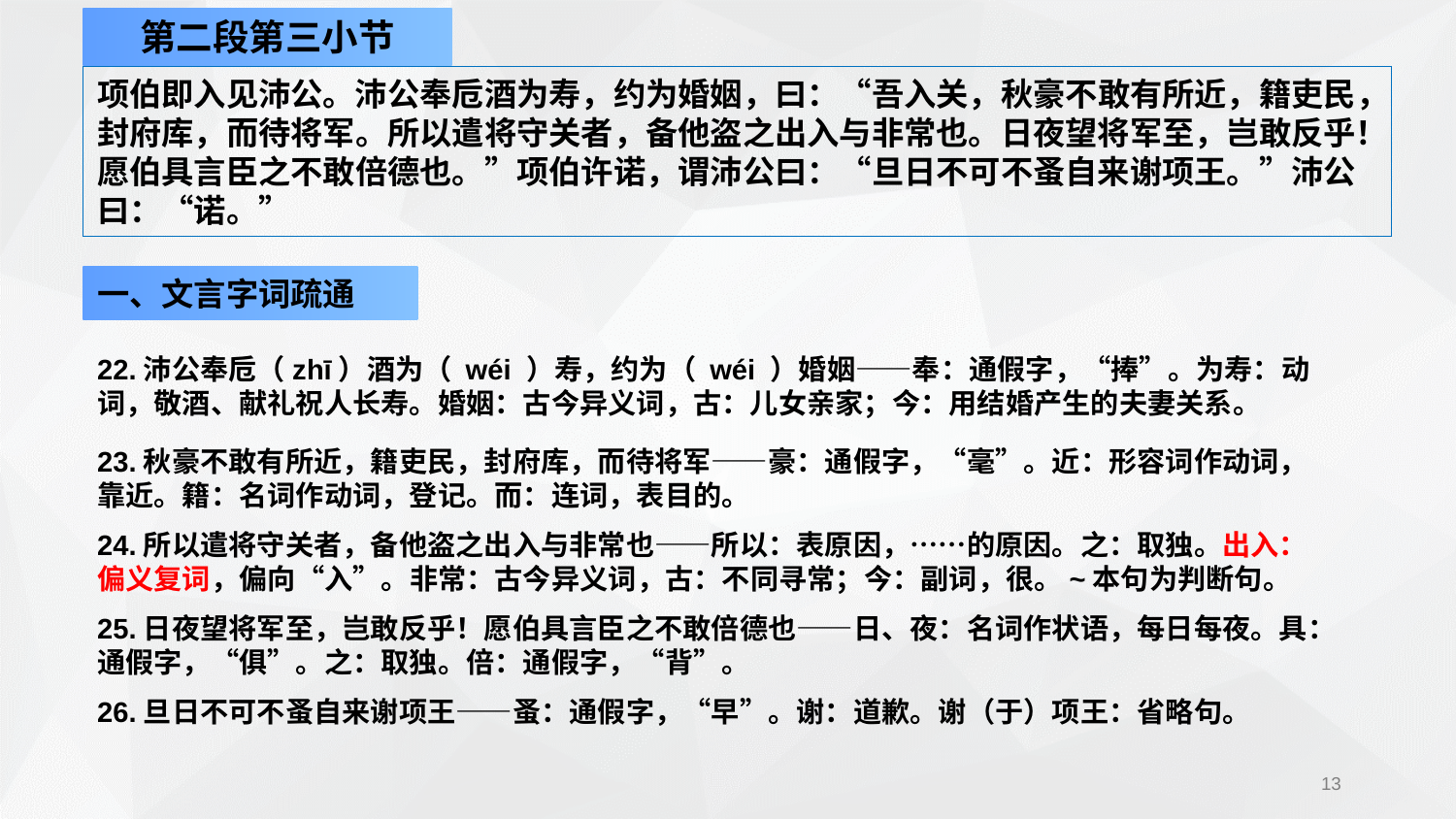

第二段第三小节
项伯即入见沛公。沛公奉卮酒为寿，约为婚姻，曰：“吾入关，秋豪不敢有所近，籍吏民，封府库，而待将军。所以遣将守关者，备他盗之出入与非常也。日夜望将军至，岂敢反乎！愿伯具言臣之不敢倍德也。”项伯许诺，谓沛公曰：“旦日不可不蚤自来谢项王。”沛公曰：“诺。”
一、文言字词疏通
22.沛公奉卮（zhī）酒为（ wéi ）寿，约为（ wéi ）婚姻——奉：通假字，“捧”。为寿：动词，敬酒、献礼祝人长寿。婚姻：古今异义词，古：儿女亲家；今：用结婚产生的夫妻关系。
23.秋豪不敢有所近，籍吏民，封府库，而待将军——豪：通假字，“毫”。近：形容词作动词，靠近。籍：名词作动词，登记。而：连词，表目的。
24.所以遣将守关者，备他盗之出入与非常也——所以：表原因，……的原因。之：取独。出入：偏义复词，偏向“入”。非常：古今异义词，古：不同寻常；今：副词，很。~本句为判断句。
25.日夜望将军至，岂敢反乎！愿伯具言臣之不敢倍德也——日、夜：名词作状语，每日每夜。具：通假字，“俱”。之：取独。倍：通假字，“背”。
26.旦日不可不蚤自来谢项王——蚤：通假字，“早”。谢：道歉。谢（于）项王：省略句。
13